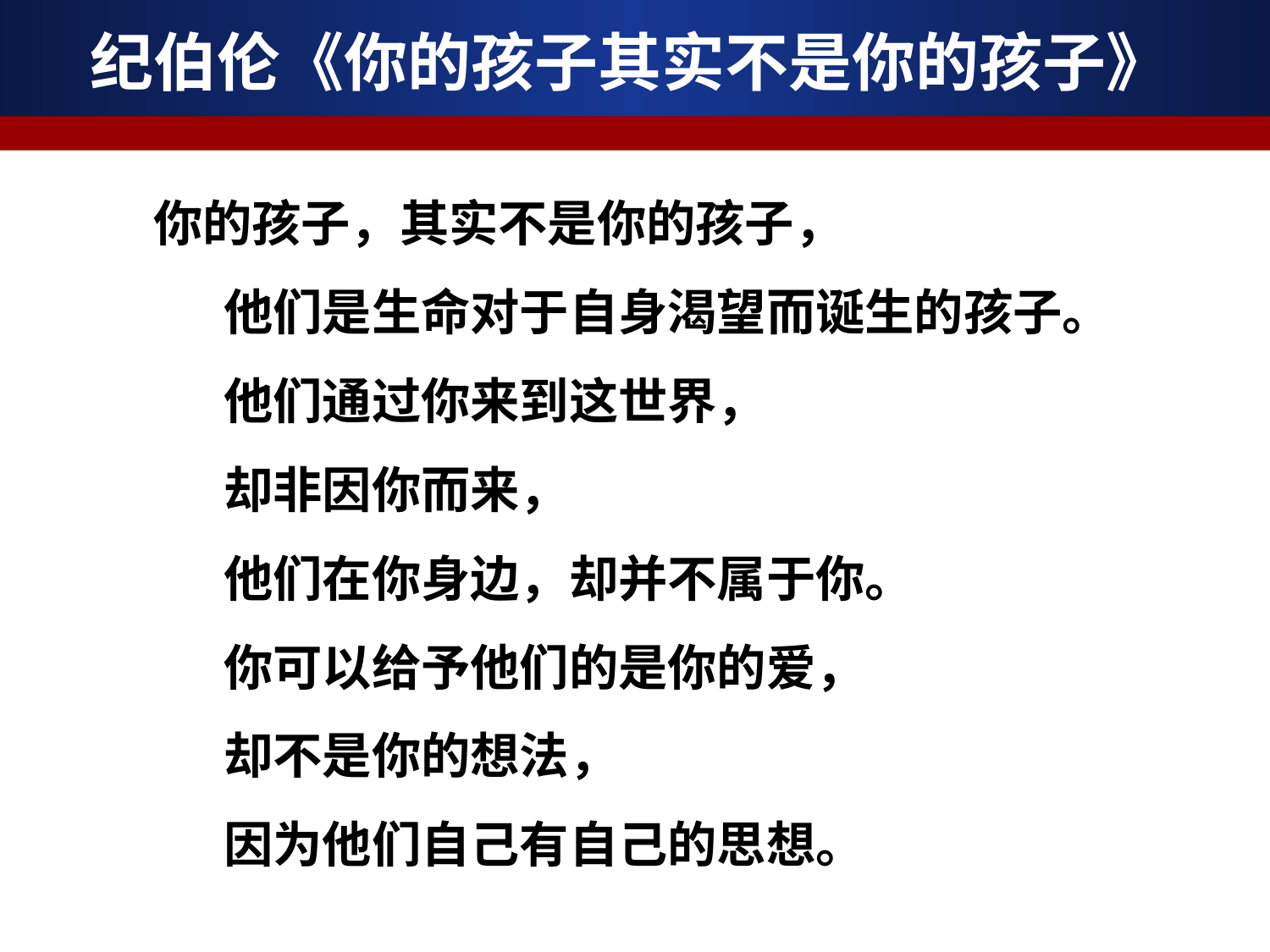

# 纪伯伦《你的孩子其实不是你的孩子》
      你的孩子，其实不是你的孩子，
　　他们是生命对于自身渴望而诞生的孩子。
　　他们通过你来到这世界，
　　却非因你而来，
　　他们在你身边，却并不属于你。
　　你可以给予他们的是你的爱，
　　却不是你的想法，
　　因为他们自己有自己的思想。